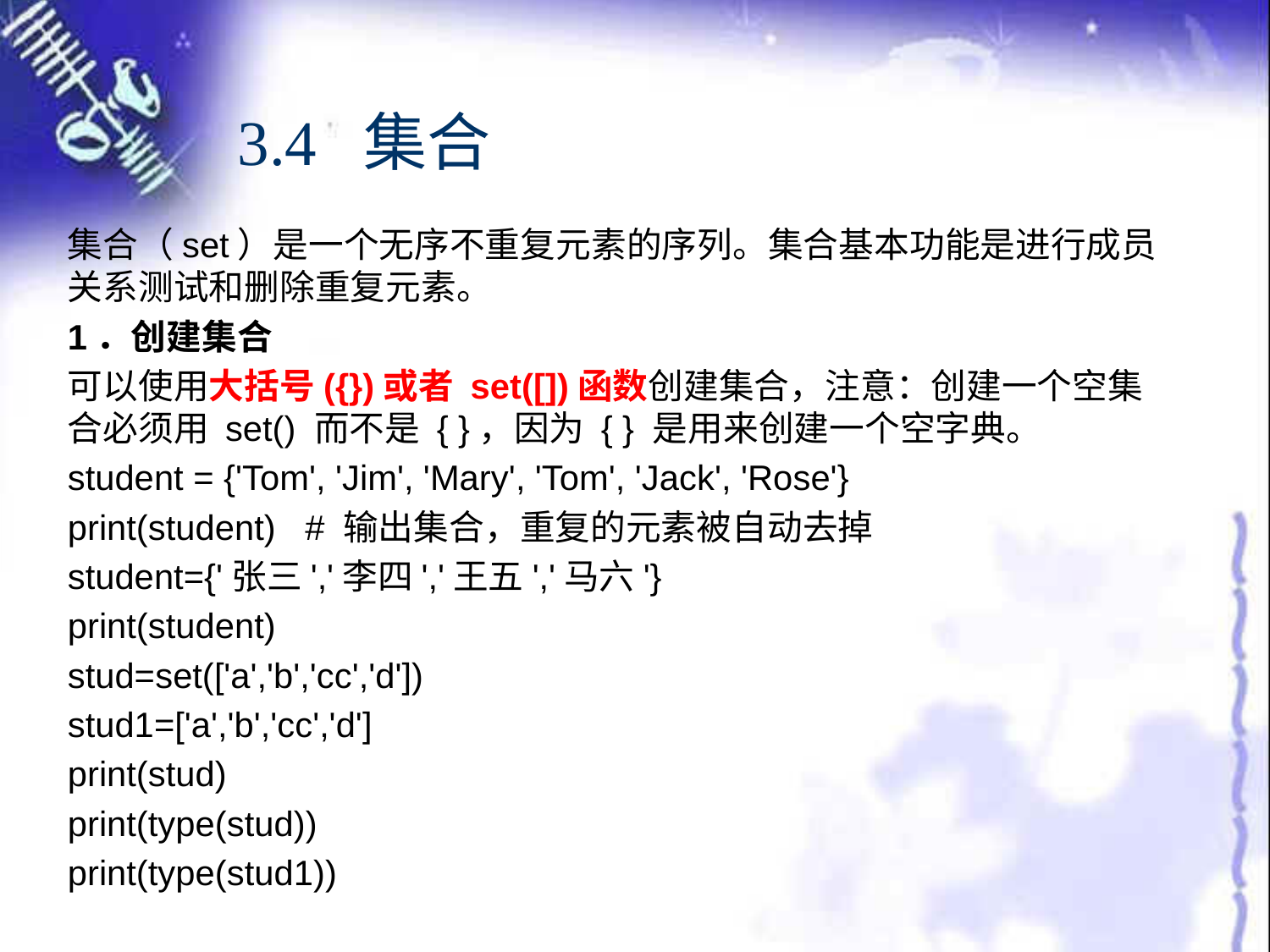

# 3.4  集合
集合（set）是一个无序不重复元素的序列。集合基本功能是进行成员关系测试和删除重复元素。
1．创建集合
可以使用大括号({})或者 set([])函数创建集合，注意：创建一个空集合必须用 set() 而不是 { }，因为 { } 是用来创建一个空字典。
student = {'Tom', 'Jim', 'Mary', 'Tom', 'Jack', 'Rose'}
print(student)   # 输出集合，重复的元素被自动去掉
student={'张三','李四','王五','马六'}
print(student)
stud=set(['a','b','cc','d'])
stud1=['a','b','cc','d']
print(stud)
print(type(stud))
print(type(stud1))

16